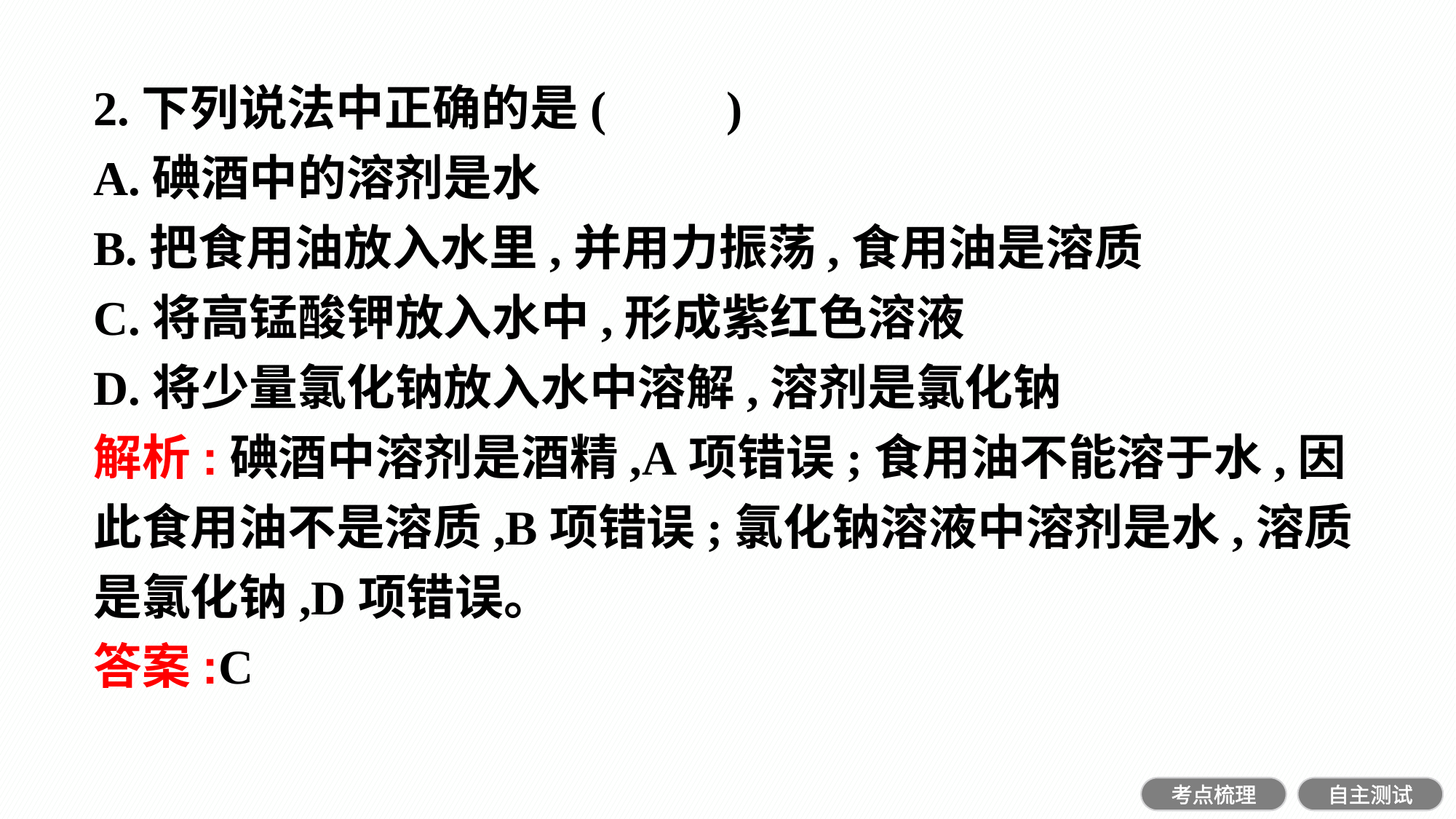

2.下列说法中正确的是(　　)
A.碘酒中的溶剂是水
B.把食用油放入水里,并用力振荡,食用油是溶质
C.将高锰酸钾放入水中,形成紫红色溶液
D.将少量氯化钠放入水中溶解,溶剂是氯化钠
解析:碘酒中溶剂是酒精,A项错误;食用油不能溶于水,因此食用油不是溶质,B项错误;氯化钠溶液中溶剂是水,溶质是氯化钠,D项错误。
答案:C